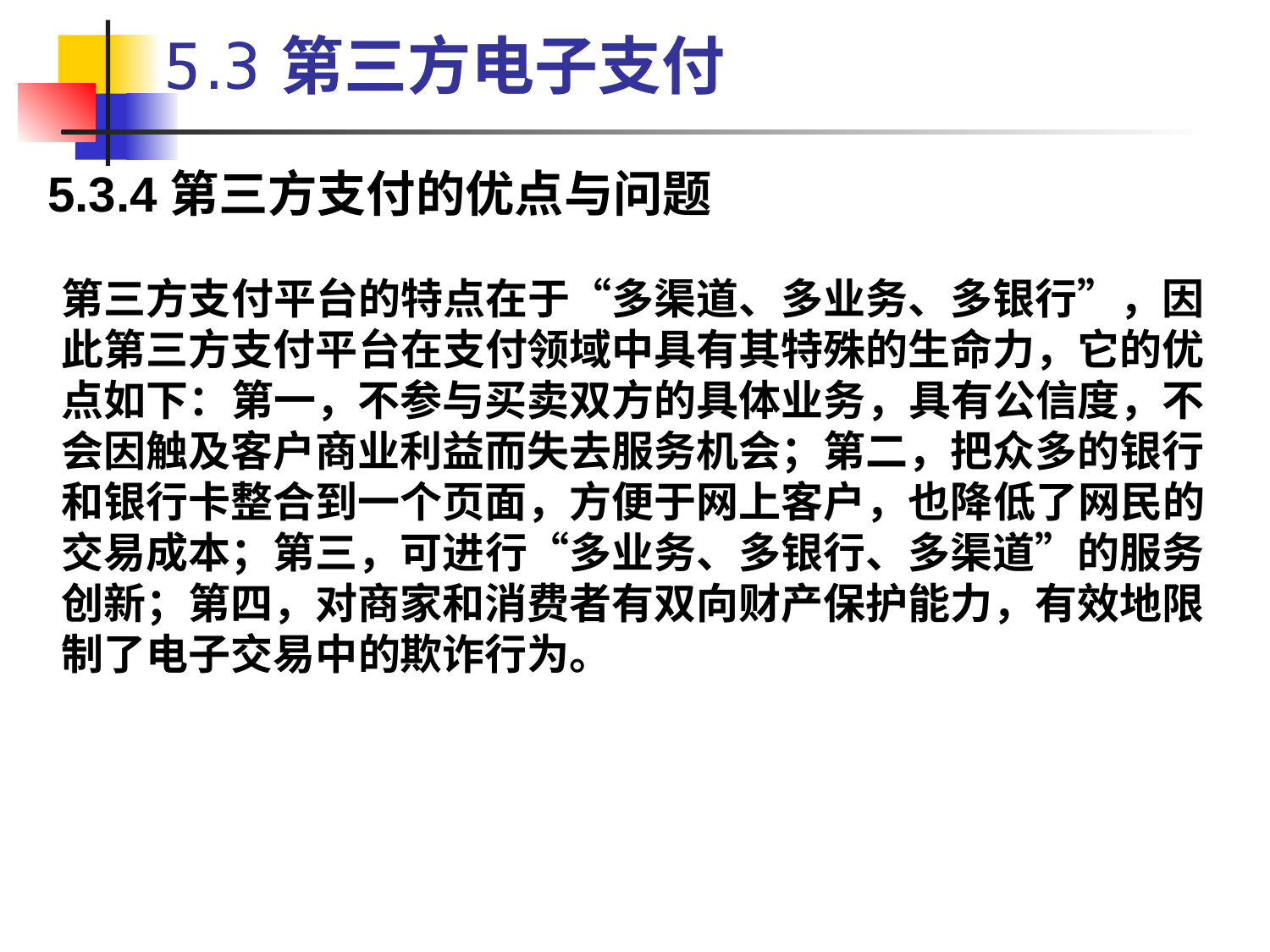

5.3第三方电子支付
5.3.4第三方支付的优点与问题
第三方支付平台的特点在于“多渠道、多业务、多银行”，因此第三方支付平台在支付领域中具有其特殊的生命力，它的优点如下：第一，不参与买卖双方的具体业务，具有公信度，不会因触及客户商业利益而失去服务机会；第二，把众多的银行和银行卡整合到一个页面，方便于网上客户，也降低了网民的交易成本；第三，可进行“多业务、多银行、多渠道”的服务创新；第四，对商家和消费者有双向财产保护能力，有效地限制了电子交易中的欺诈行为。